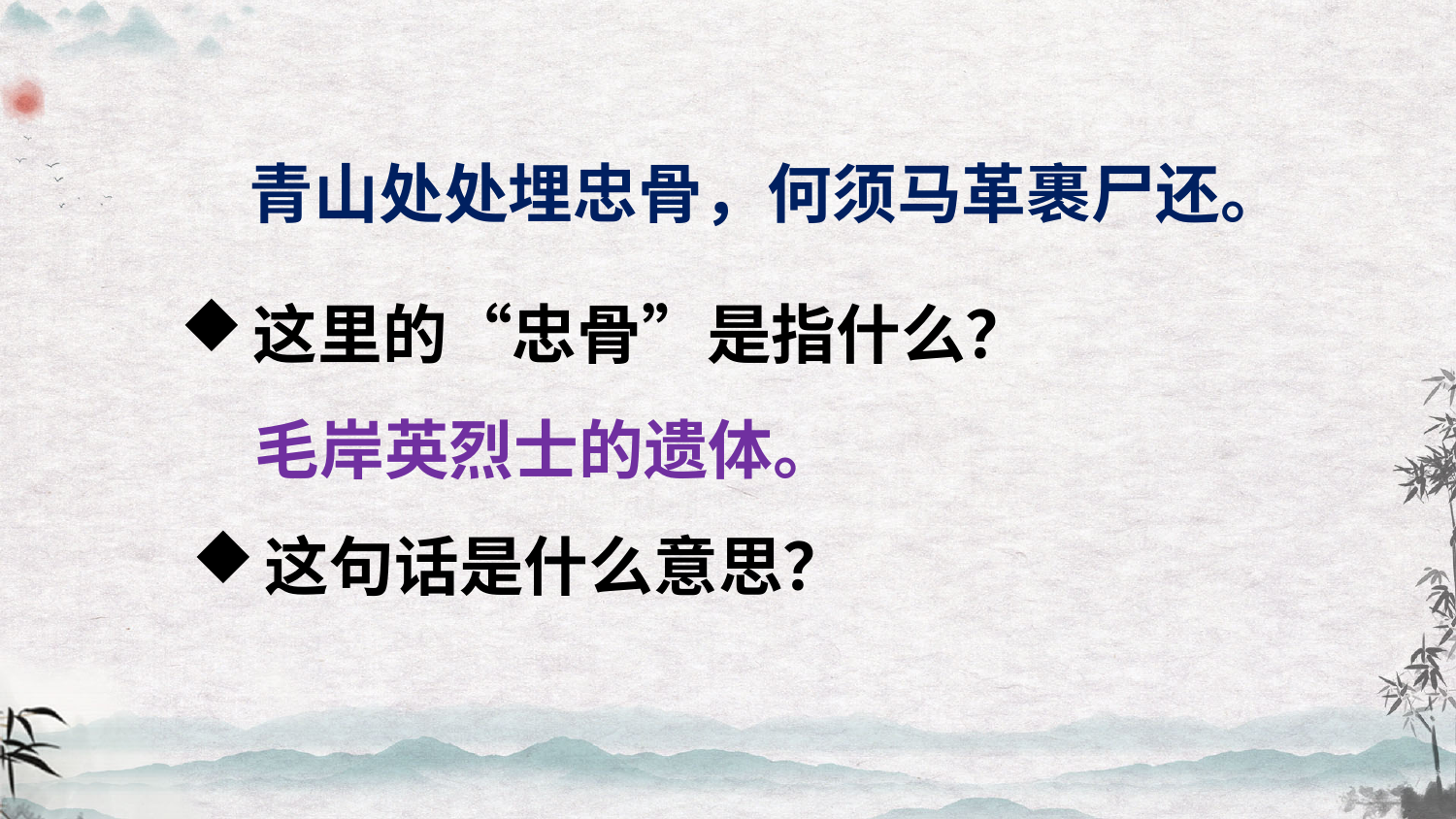

青山处处埋忠骨，何须马革裹尸还。
这里的“忠骨”是指什么？
毛岸英烈士的遗体。
这句话是什么意思？